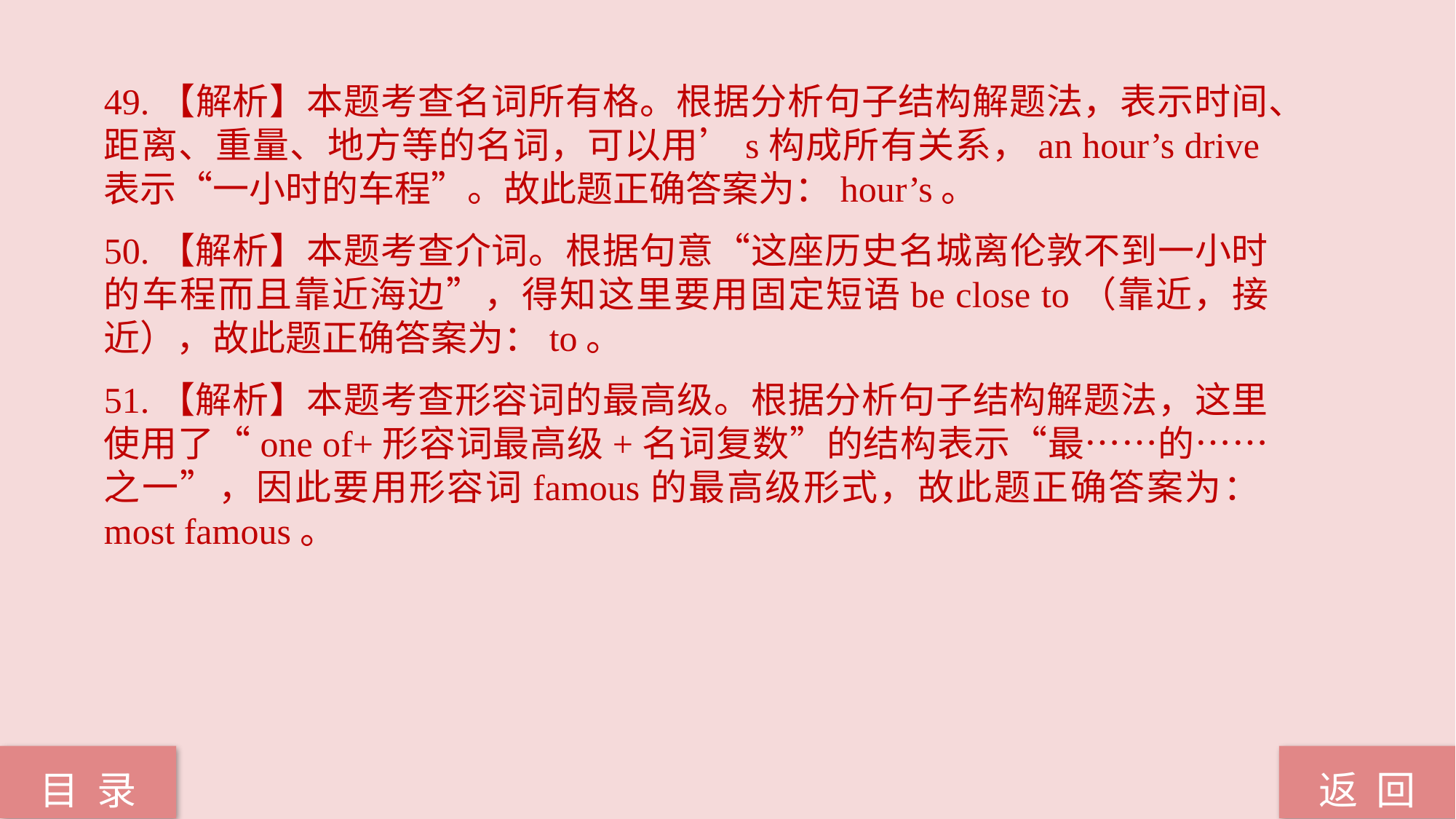

49.【解析】本题考查名词所有格。根据分析句子结构解题法，表示时间、距离、重量、地方等的名词，可以用’s构成所有关系，an hour’s drive表示“一小时的车程”。故此题正确答案为：hour’s。
50.【解析】本题考查介词。根据句意“这座历史名城离伦敦不到一小时的车程而且靠近海边”，得知这里要用固定短语be close to（靠近，接近），故此题正确答案为：to。
51.【解析】本题考查形容词的最高级。根据分析句子结构解题法，这里使用了“one of+形容词最高级+名词复数”的结构表示“最……的……之一”，因此要用形容词famous的最高级形式，故此题正确答案为：most famous。
返  回